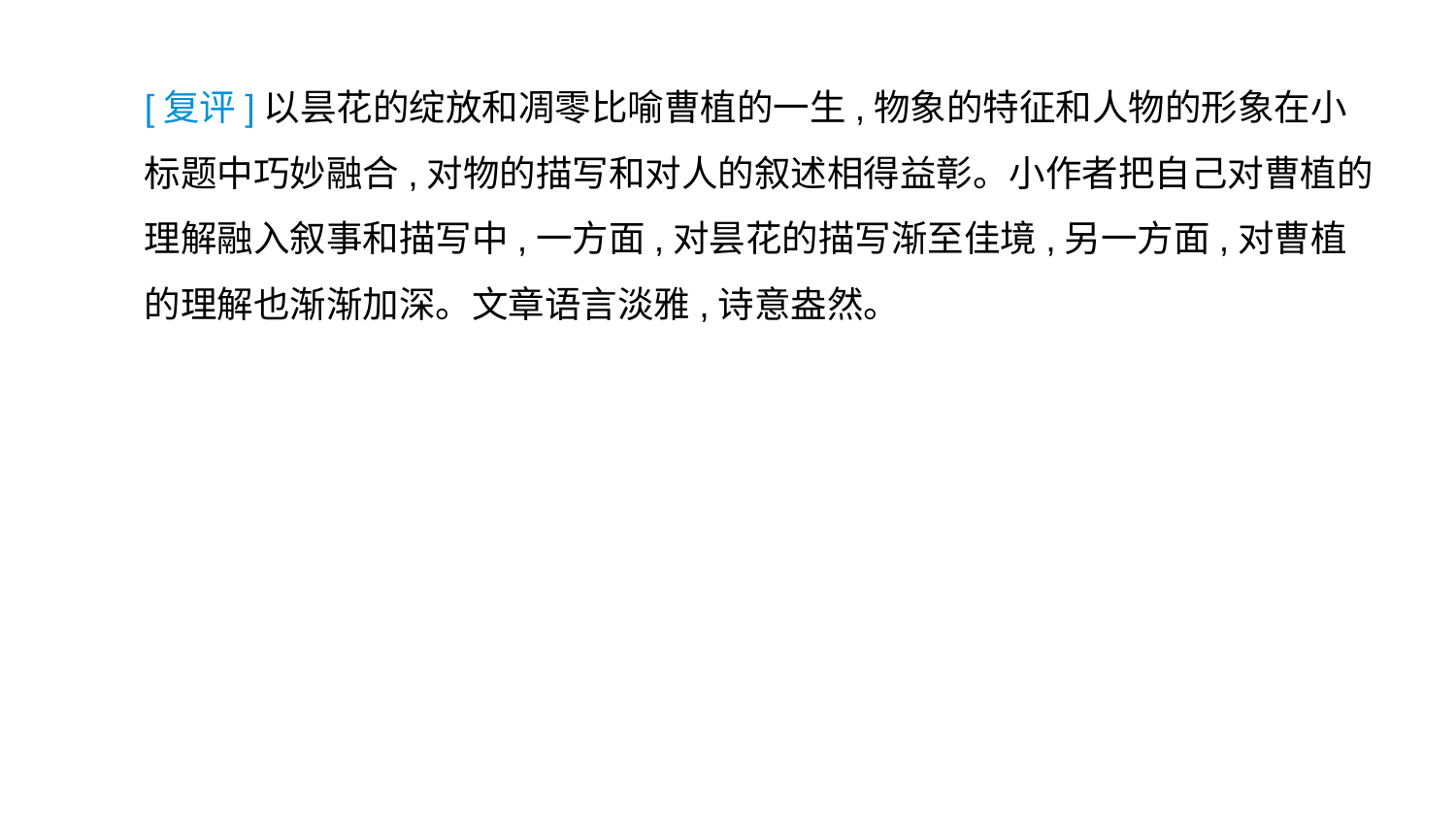

[复评]以昙花的绽放和凋零比喻曹植的一生,物象的特征和人物的形象在小标题中巧妙融合,对物的描写和对人的叙述相得益彰。小作者把自己对曹植的理解融入叙事和描写中,一方面,对昙花的描写渐至佳境,另一方面,对曹植的理解也渐渐加深。文章语言淡雅,诗意盎然。